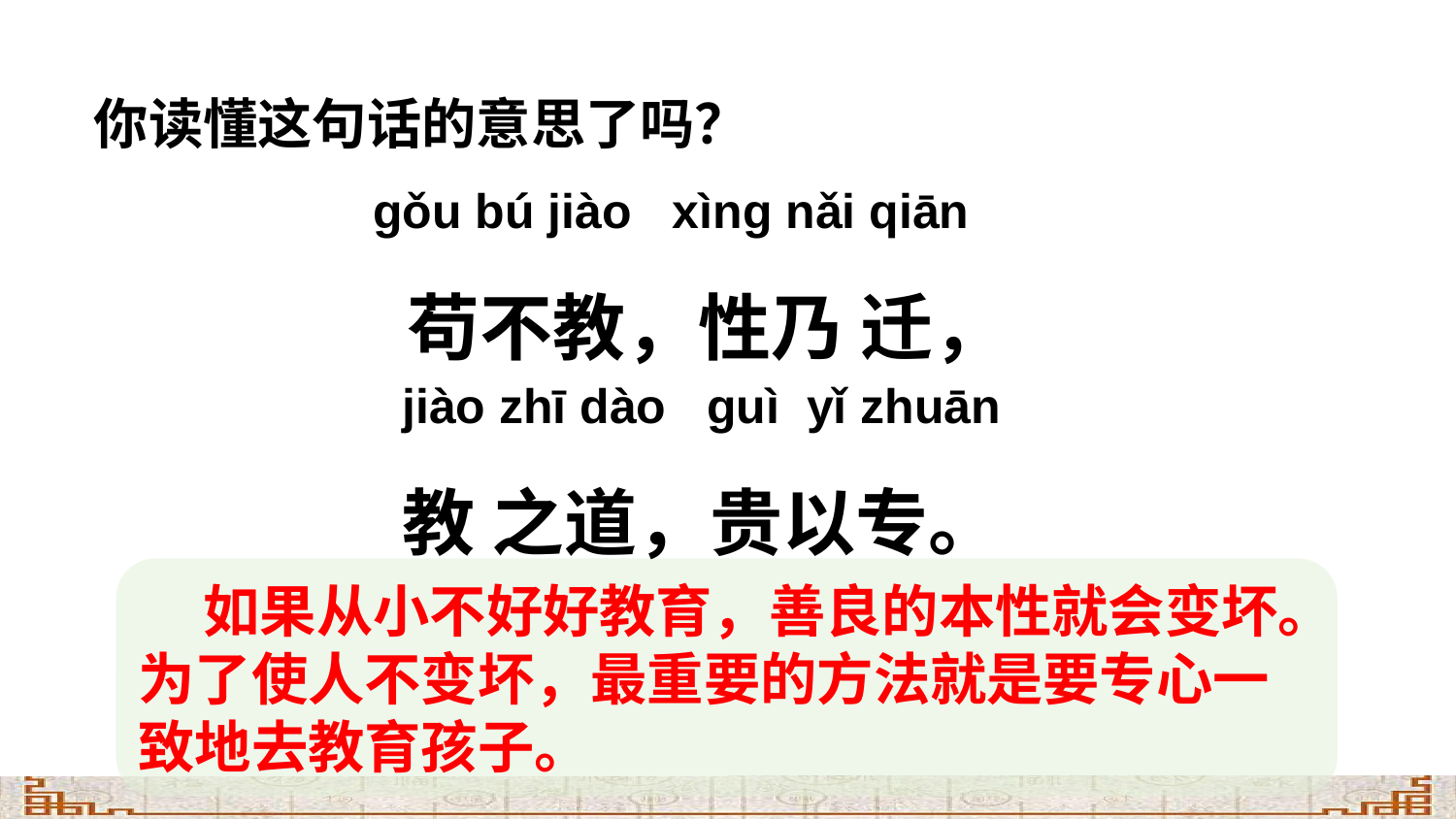

你读懂这句话的意思了吗？
ɡǒu bú jiào   xìnɡ nǎi qiān
 苟不教，性乃 迁，
jiào zhī dào   ɡuì  yǐ zhuān
教 之道，贵以专。
    如果从小不好好教育，善良的本性就会变坏。为了使人不变坏，最重要的方法就是要专心一致地去教育孩子。